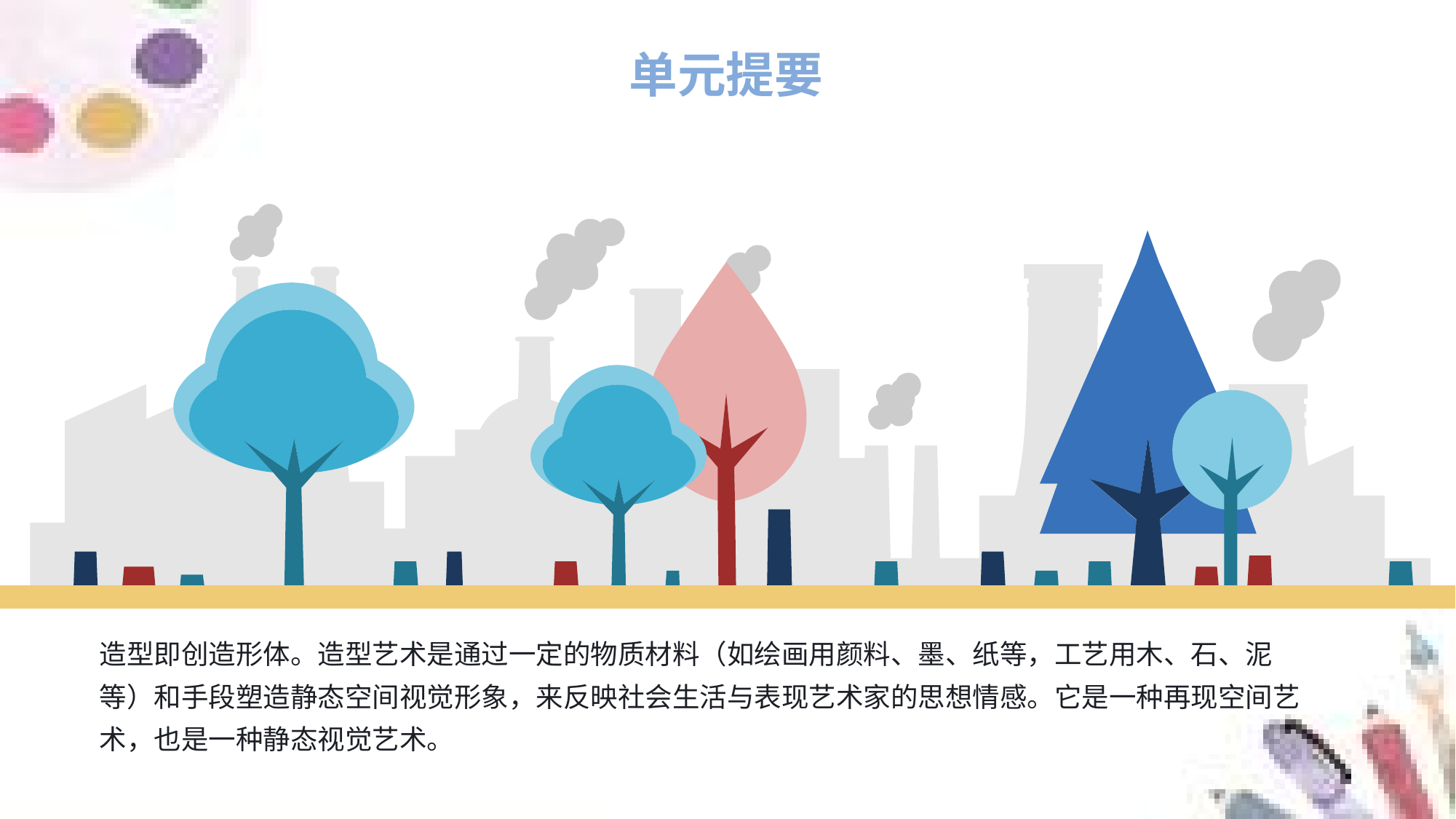

单元提要

造型即创造形体。造型艺术是通过一定的物质材料（如绘画用颜料、墨、纸等，工艺用木、石、泥等）和手段塑造静态空间视觉形象，来反映社会生活与表现艺术家的思想情感。它是一种再现空间艺术，也是一种静态视觉艺术。